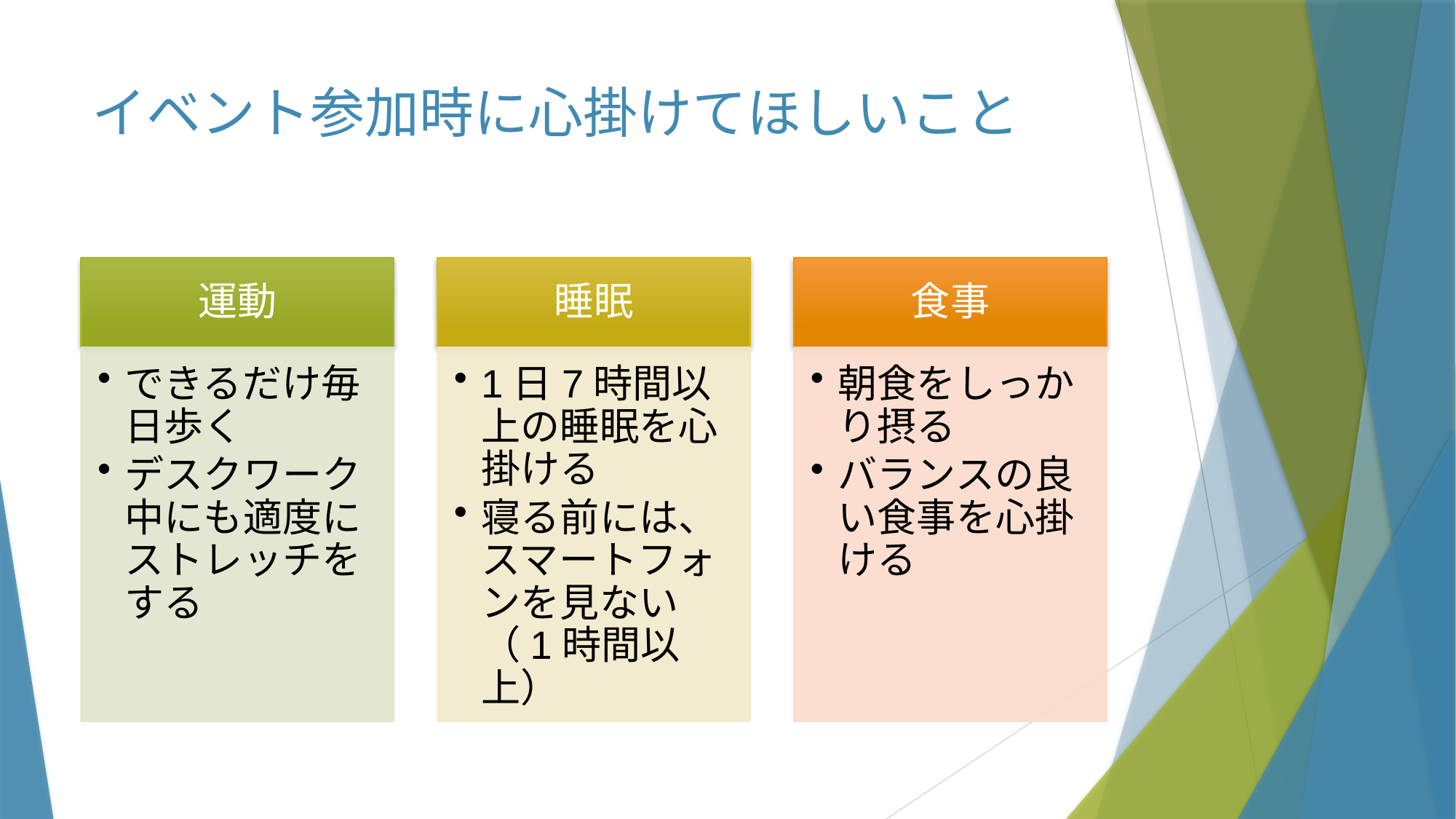

# イベント参加時に心掛けてほしいこと
運動
できるだけ毎日歩く
デスクワーク中にも適度にストレッチをする
睡眠
1日7時間以上の睡眠を心掛ける
寝る前には、スマートフォンを見ない（1時間以上）
食事
朝食をしっかり摂る
バランスの良い食事を心掛ける